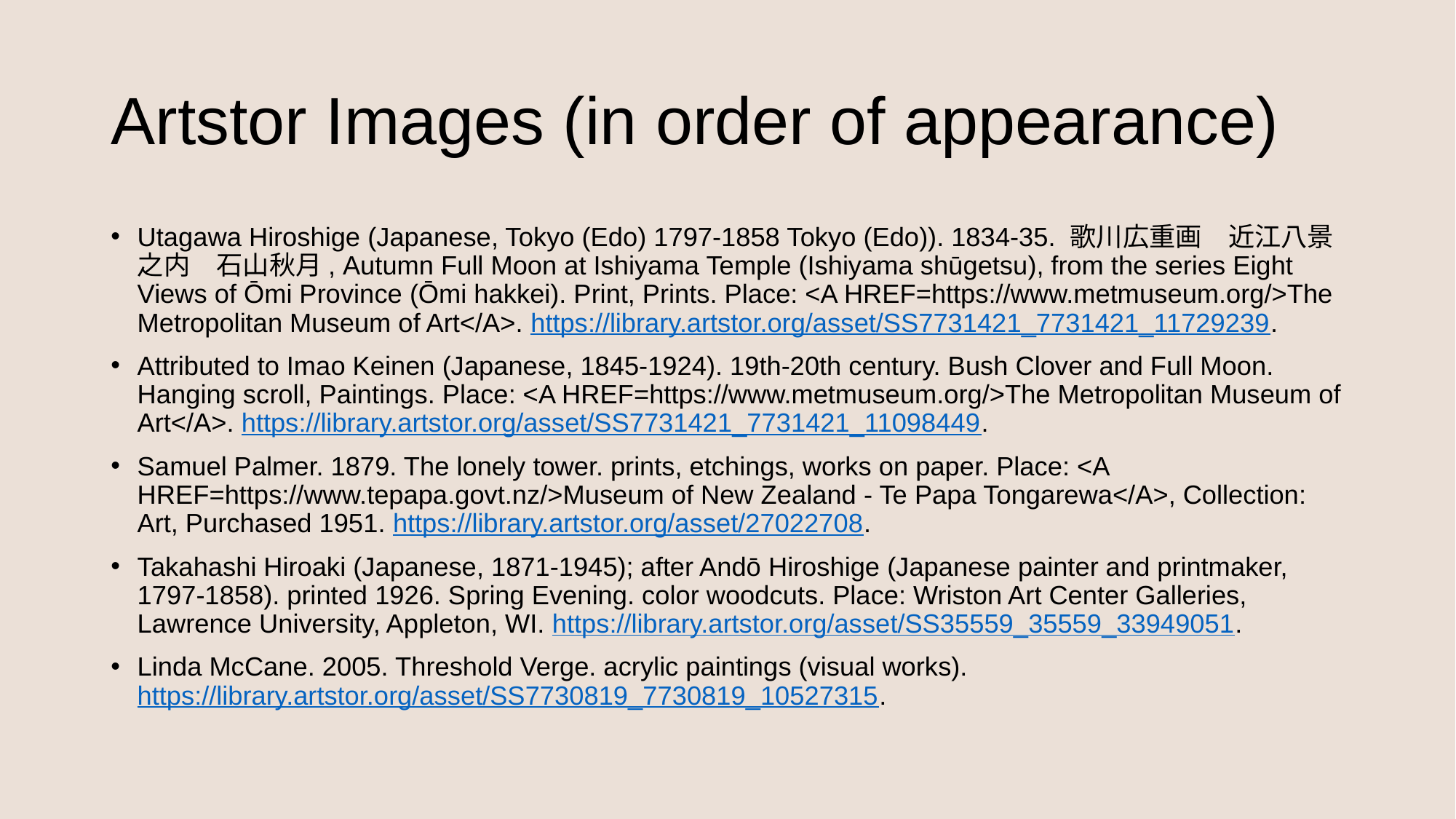

# Artstor Images (in order of appearance)
Utagawa Hiroshige (Japanese, Tokyo (Edo) 1797-1858 Tokyo (Edo)). 1834-35. 歌川広重画　近江八景之内　石山秋月, Autumn Full Moon at Ishiyama Temple (Ishiyama shūgetsu), from the series Eight Views of Ōmi Province (Ōmi hakkei). Print, Prints. Place: <A HREF=https://www.metmuseum.org/>The Metropolitan Museum of Art</A>. https://library.artstor.org/asset/SS7731421_7731421_11729239.
Attributed to Imao Keinen (Japanese, 1845-1924). 19th-20th century. Bush Clover and Full Moon. Hanging scroll, Paintings. Place: <A HREF=https://www.metmuseum.org/>The Metropolitan Museum of Art</A>. https://library.artstor.org/asset/SS7731421_7731421_11098449.
Samuel Palmer. 1879. The lonely tower. prints, etchings, works on paper. Place: <A HREF=https://www.tepapa.govt.nz/>Museum of New Zealand - Te Papa Tongarewa</A>, Collection: Art, Purchased 1951. https://library.artstor.org/asset/27022708.
Takahashi Hiroaki (Japanese, 1871-1945); after Andō Hiroshige (Japanese painter and printmaker, 1797-1858). printed 1926. Spring Evening. color woodcuts. Place: Wriston Art Center Galleries, Lawrence University, Appleton, WI. https://library.artstor.org/asset/SS35559_35559_33949051.
Linda McCane. 2005. Threshold Verge. acrylic paintings (visual works). https://library.artstor.org/asset/SS7730819_7730819_10527315.